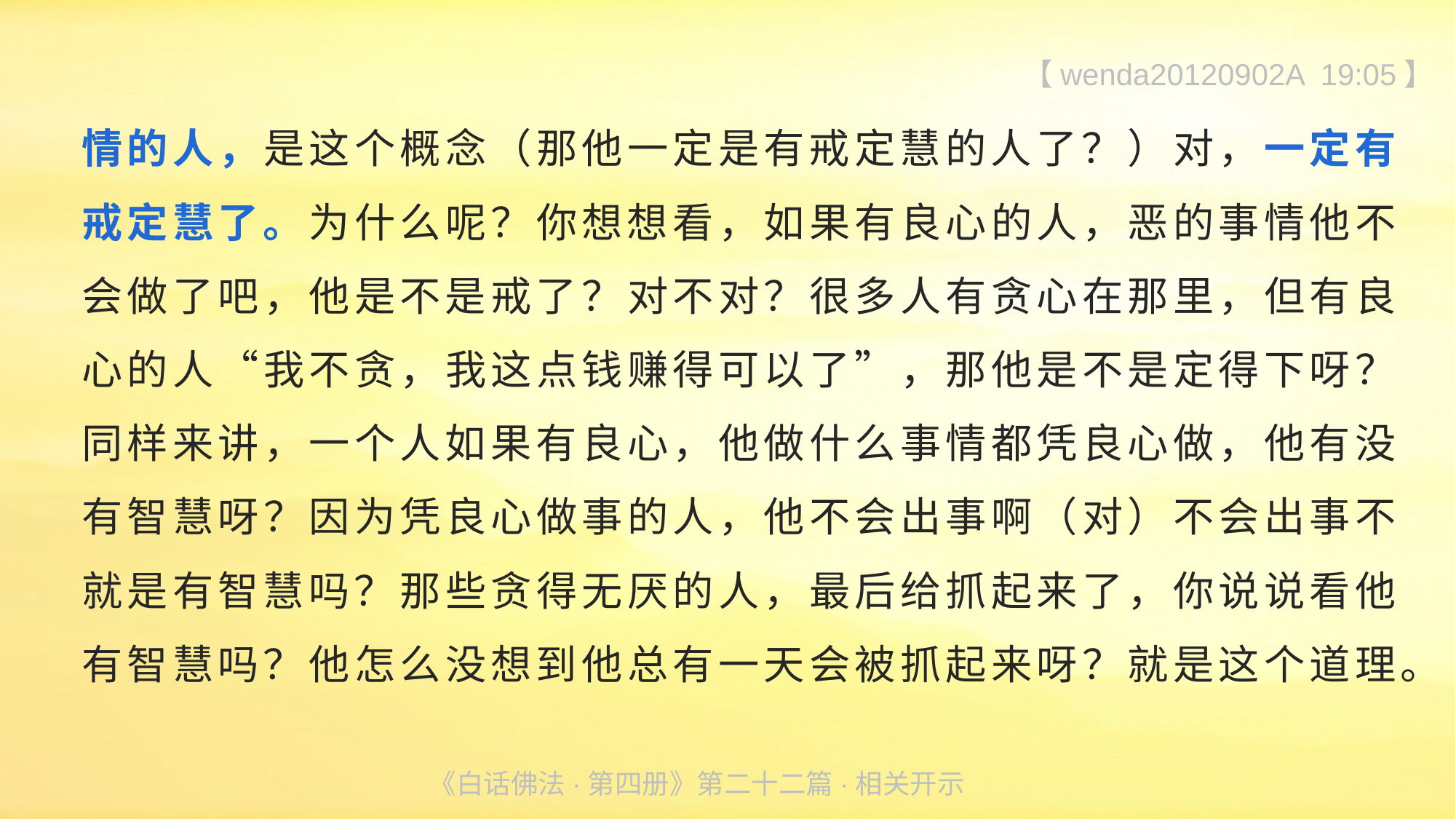

【wenda20120902A  19:05】
情的人，是这个概念（那他一定是有戒定慧的人了？）对，一定有戒定慧了。为什么呢？你想想看，如果有良心的人，恶的事情他不会做了吧，他是不是戒了？对不对？很多人有贪心在那里，但有良心的人“我不贪，我这点钱赚得可以了”，那他是不是定得下呀？同样来讲，一个人如果有良心，他做什么事情都凭良心做，他有没有智慧呀？因为凭良心做事的人，他不会出事啊（对）不会出事不就是有智慧吗？那些贪得无厌的人，最后给抓起来了，你说说看他有智慧吗？他怎么没想到他总有一天会被抓起来呀？就是这个道理。
《白话佛法·第四册》第二十二篇·相关开示